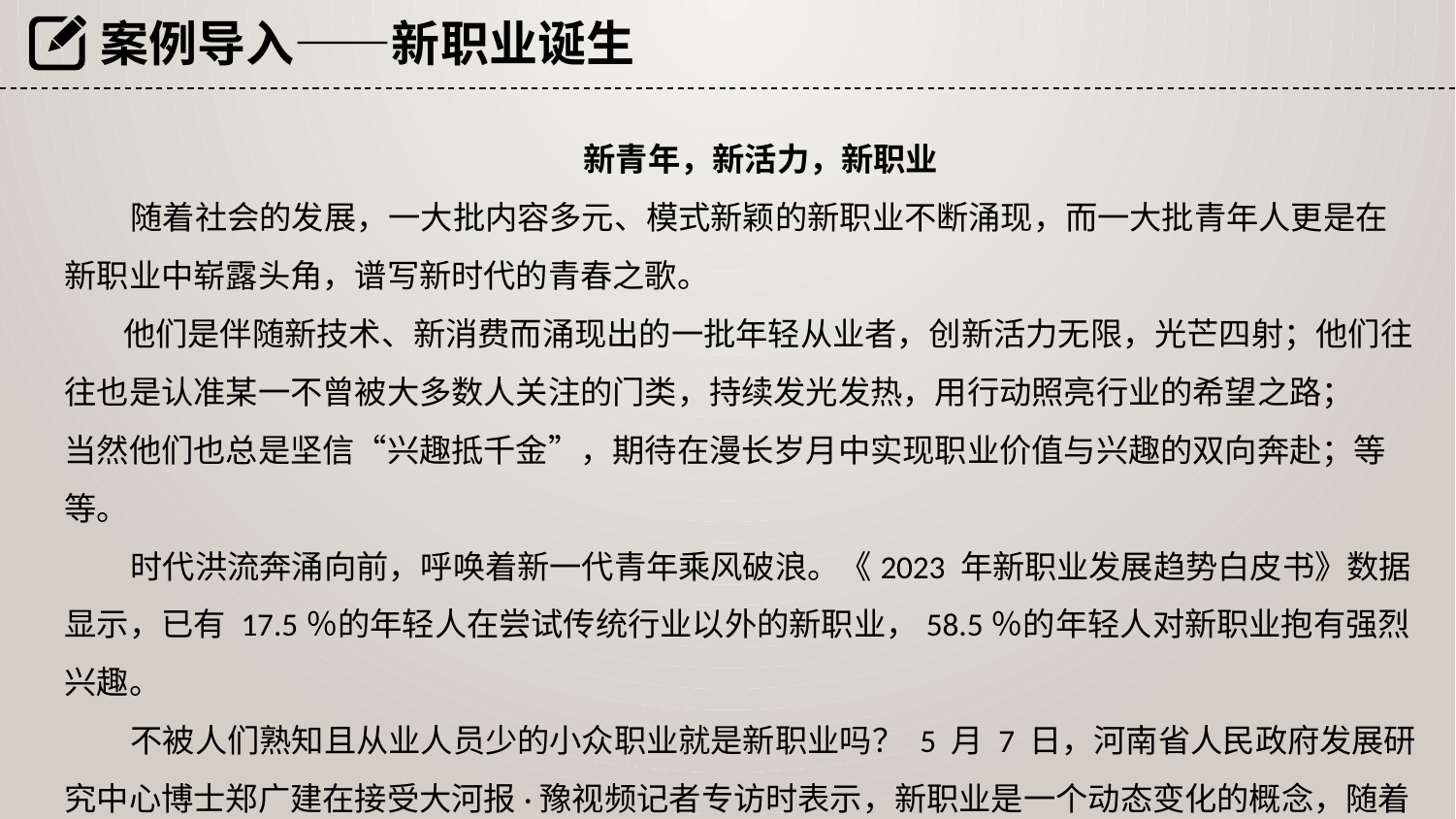

案例导入——新职业诞生

    新青年，新活力，新职业
        随着社会的发展，一大批内容多元、模式新颖的新职业不断涌现，而一大批青年人更是在新职业中崭露头角，谱写新时代的青春之歌。
       他们是伴随新技术、新消费而涌现出的一批年轻从业者，创新活力无限，光芒四射；他们往往也是认准某一不曾被大多数人关注的门类，持续发光发热，用行动照亮行业的希望之路；
当然他们也总是坚信“兴趣抵千金”，期待在漫长岁月中实现职业价值与兴趣的双向奔赴；等等。
        时代洪流奔涌向前，呼唤着新一代青年乘风破浪。《2023 年新职业发展趋势白皮书》数据显示，已有 17.5％的年轻人在尝试传统行业以外的新职业，58.5％的年轻人对新职业抱有强烈兴趣。
        不被人们熟知且从业人员少的小众职业就是新职业吗？ 5 月 7 日，河南省人民政府发展研究中心博士郑广建在接受大河报·豫视频记者专访时表示，新职业是一个动态变化的概念，随着经济社会的发展而不断演变和拓展。

4